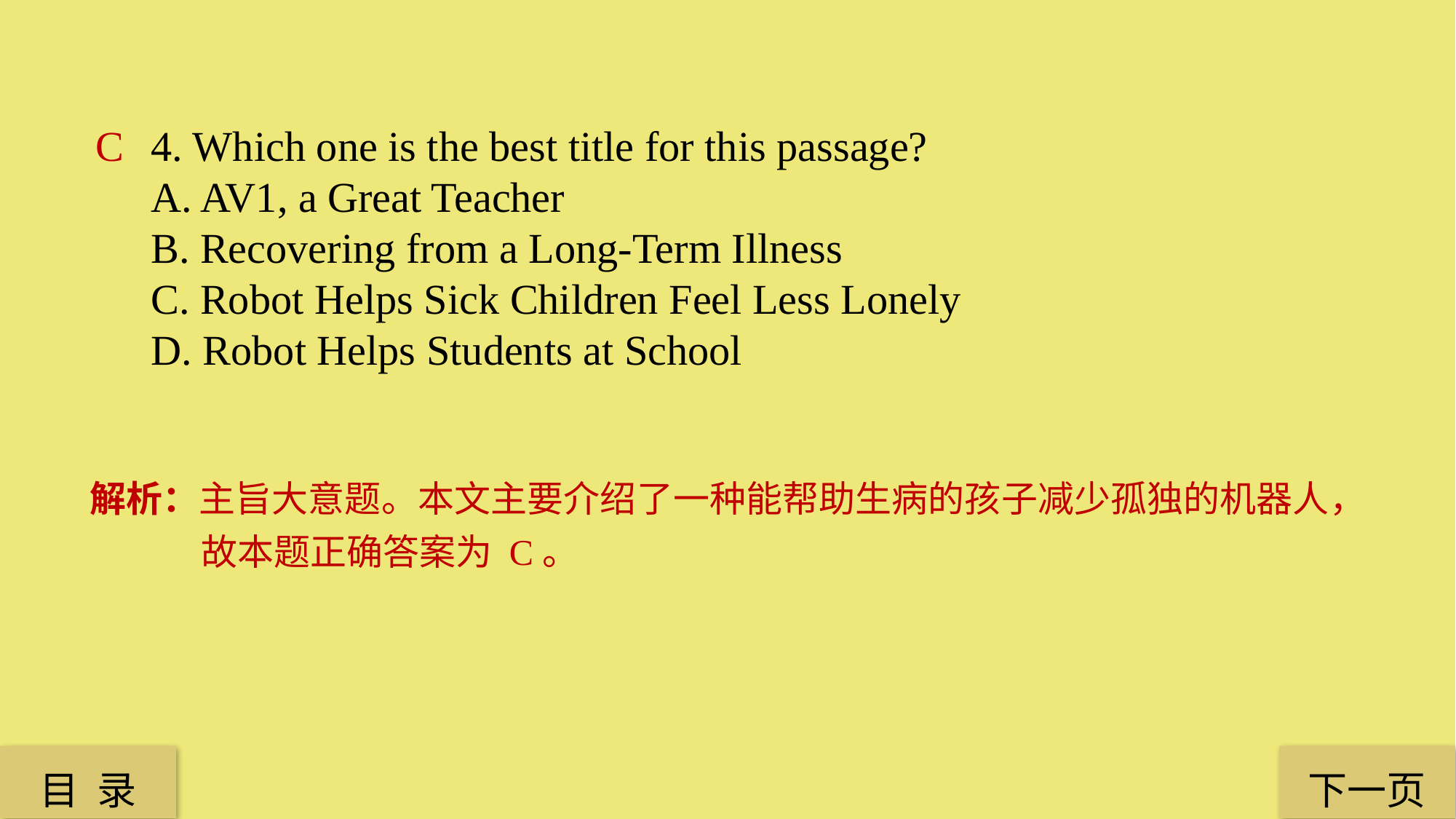

C
4. Which one is the best title for this passage?
A. AV1, a Great Teacher
B. Recovering from a Long-Term Illness
C. Robot Helps Sick Children Feel Less Lonely
D. Robot Helps Students at School
解析：主旨大意题。本文主要介绍了一种能帮助生病的孩子减少孤独的机器人，故本题正确答案为 C。